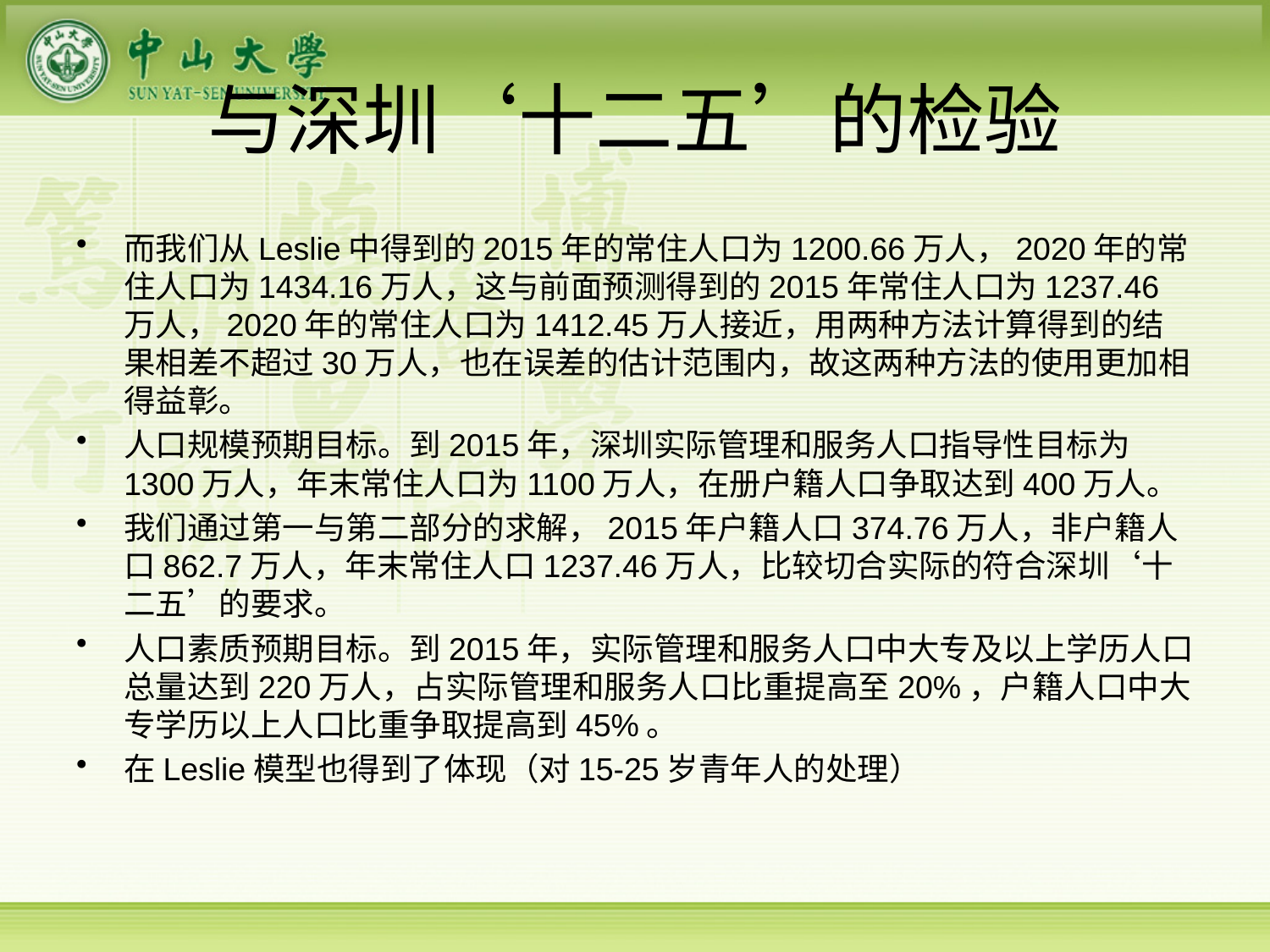

# 与深圳‘十二五’的检验
而我们从Leslie中得到的2015年的常住人口为1200.66万人，2020年的常住人口为1434.16万人，这与前面预测得到的2015年常住人口为1237.46万人，2020年的常住人口为1412.45万人接近，用两种方法计算得到的结果相差不超过30万人，也在误差的估计范围内，故这两种方法的使用更加相得益彰。
人口规模预期目标。到2015年，深圳实际管理和服务人口指导性目标为1300万人，年末常住人口为1100万人，在册户籍人口争取达到400万人。
我们通过第一与第二部分的求解，2015年户籍人口374.76万人，非户籍人口862.7万人，年末常住人口1237.46万人，比较切合实际的符合深圳‘十二五’的要求。
人口素质预期目标。到2015年，实际管理和服务人口中大专及以上学历人口总量达到220万人，占实际管理和服务人口比重提高至20%，户籍人口中大专学历以上人口比重争取提高到45%。
在Leslie模型也得到了体现（对15-25岁青年人的处理）